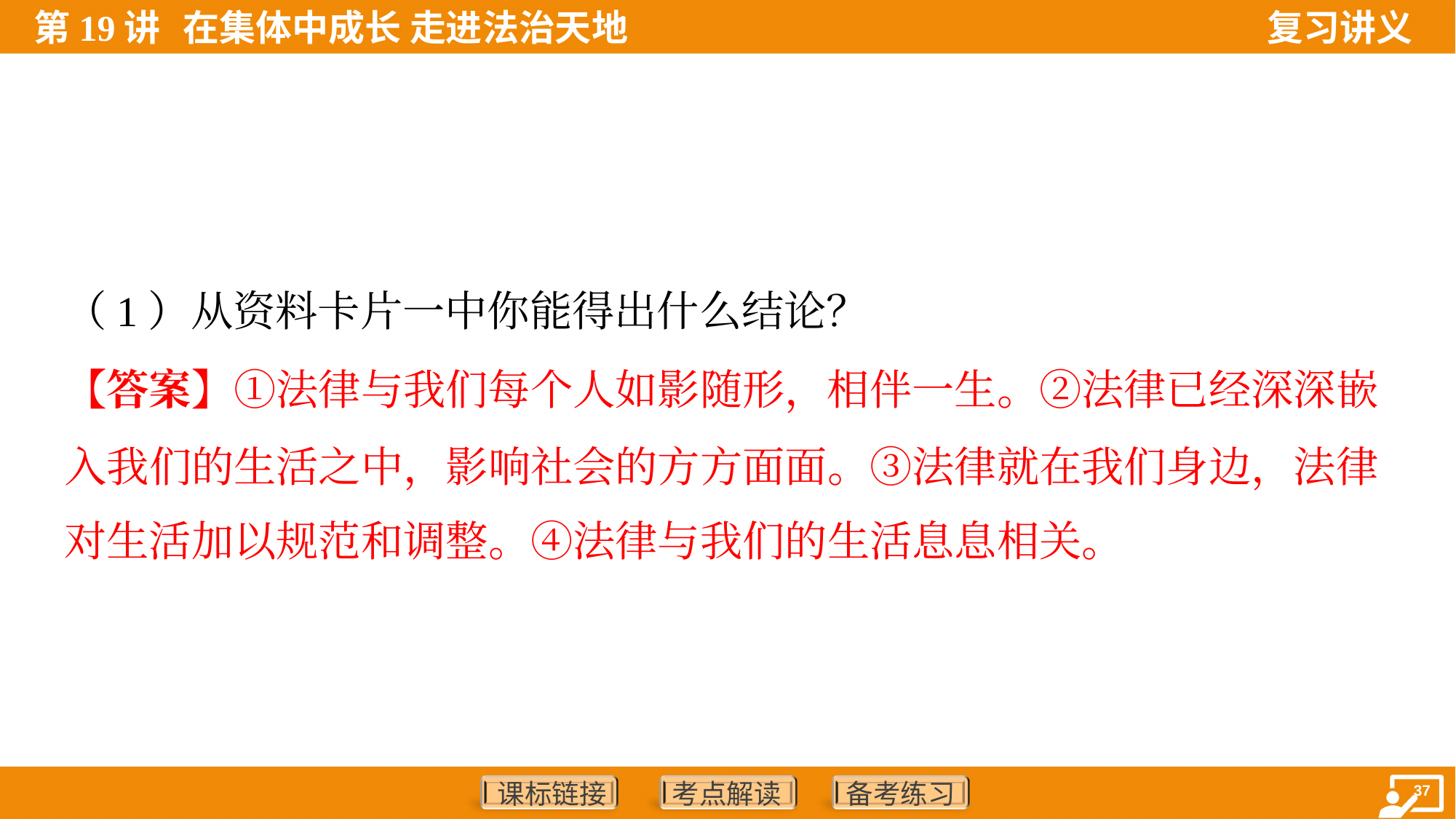

（1）从资料卡片一中你能得出什么结论？
【答案】①法律与我们每个人如影随形，相伴一生。②法律已经深深嵌
入我们的生活之中，影响社会的方方面面。③法律就在我们身边，法律
对生活加以规范和调整。④法律与我们的生活息息相关。